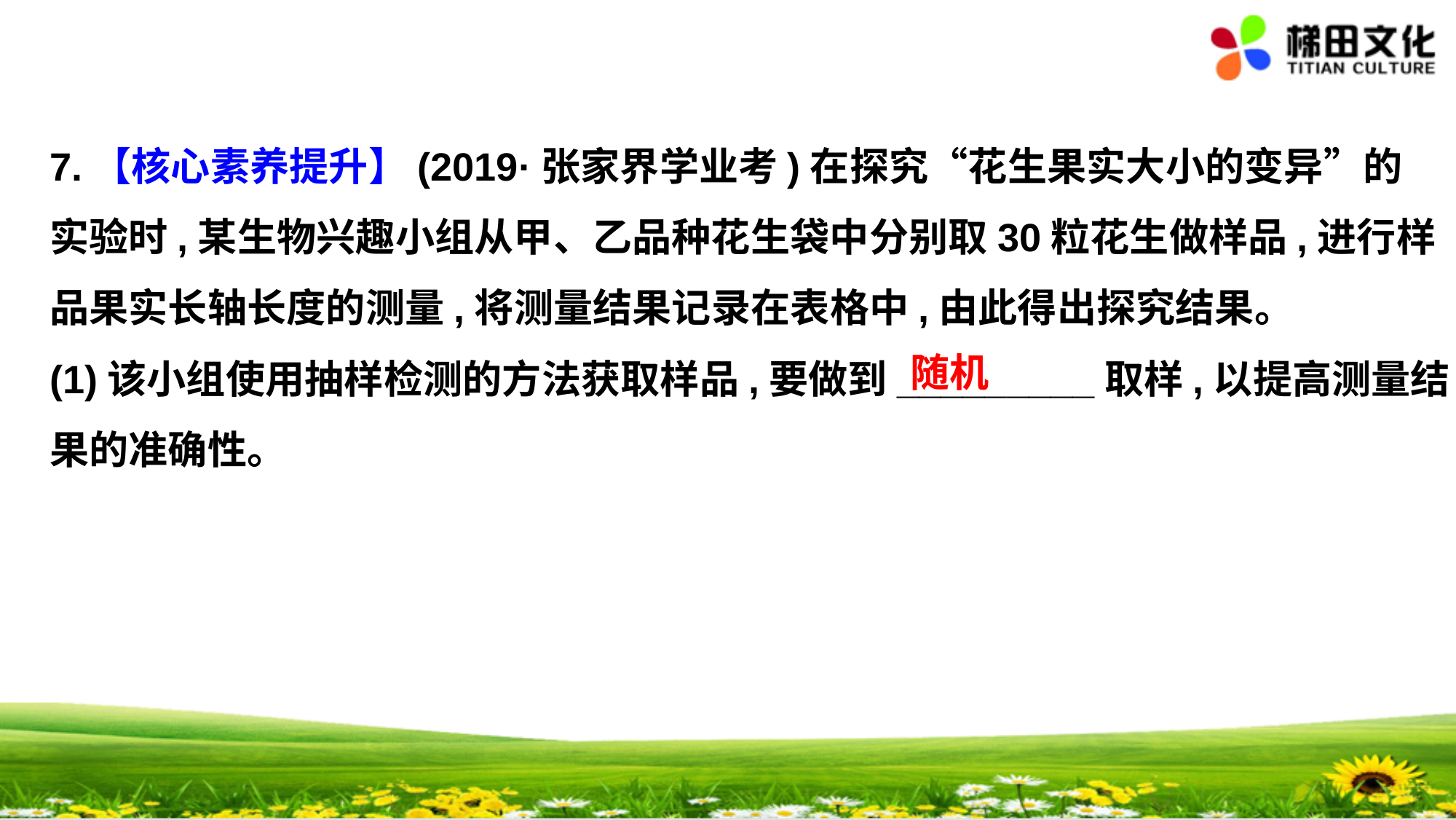

7.【核心素养提升】(2019·张家界学业考)在探究“花生果实大小的变异”的
实验时,某生物兴趣小组从甲、乙品种花生袋中分别取30粒花生做样品,进行样
品果实长轴长度的测量,将测量结果记录在表格中,由此得出探究结果。
(1)该小组使用抽样检测的方法获取样品,要做到_________取样,以提高测量结
果的准确性。
　随机